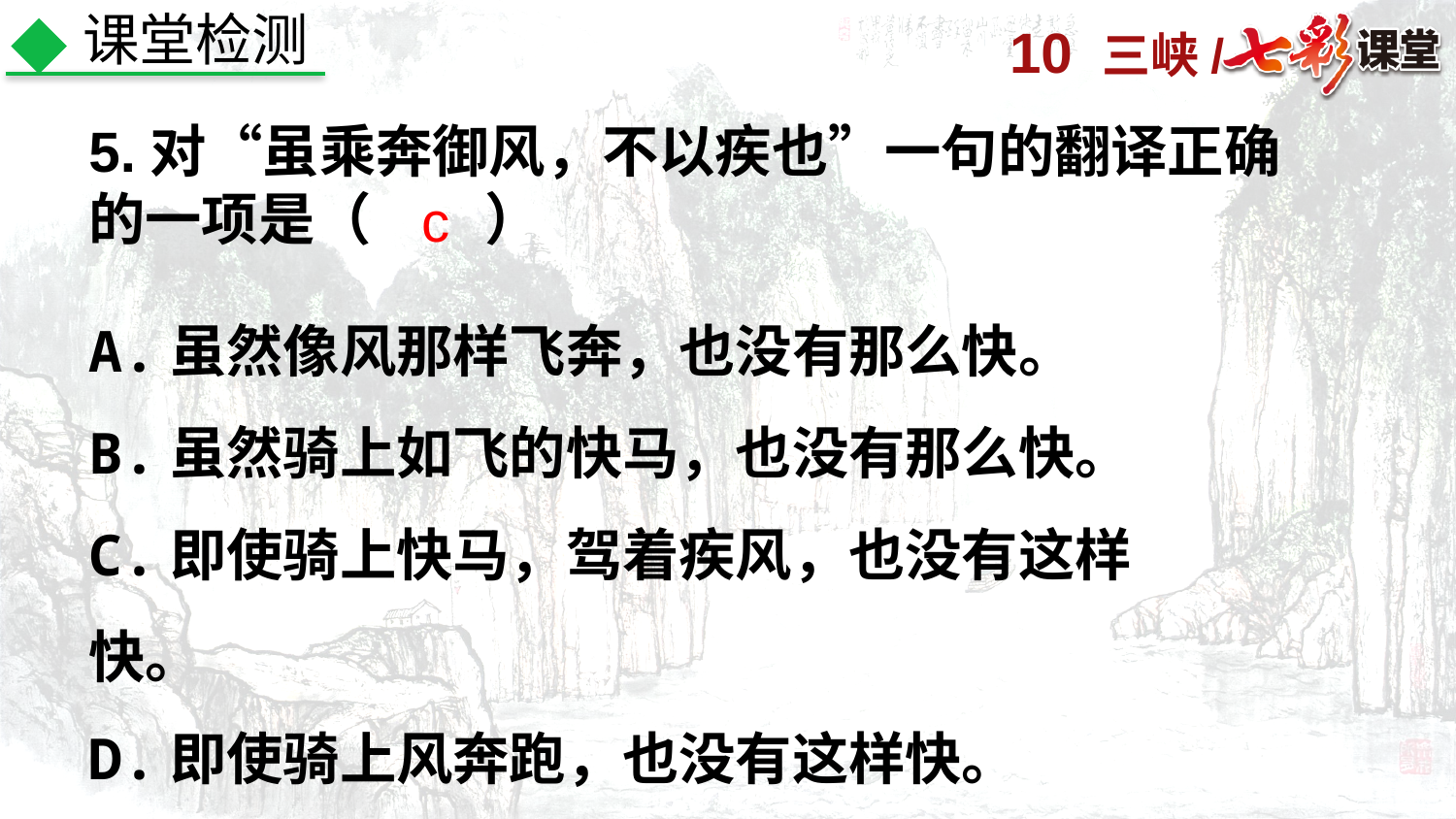

课堂检测

5.对“虽乘奔御风，不以疾也”一句的翻译正确的一项是（　　）
c
A.虽然像风那样飞奔，也没有那么快。
B.虽然骑上如飞的快马，也没有那么快。
C.即使骑上快马，驾着疾风，也没有这样快。
D.即使骑上风奔跑，也没有这样快。